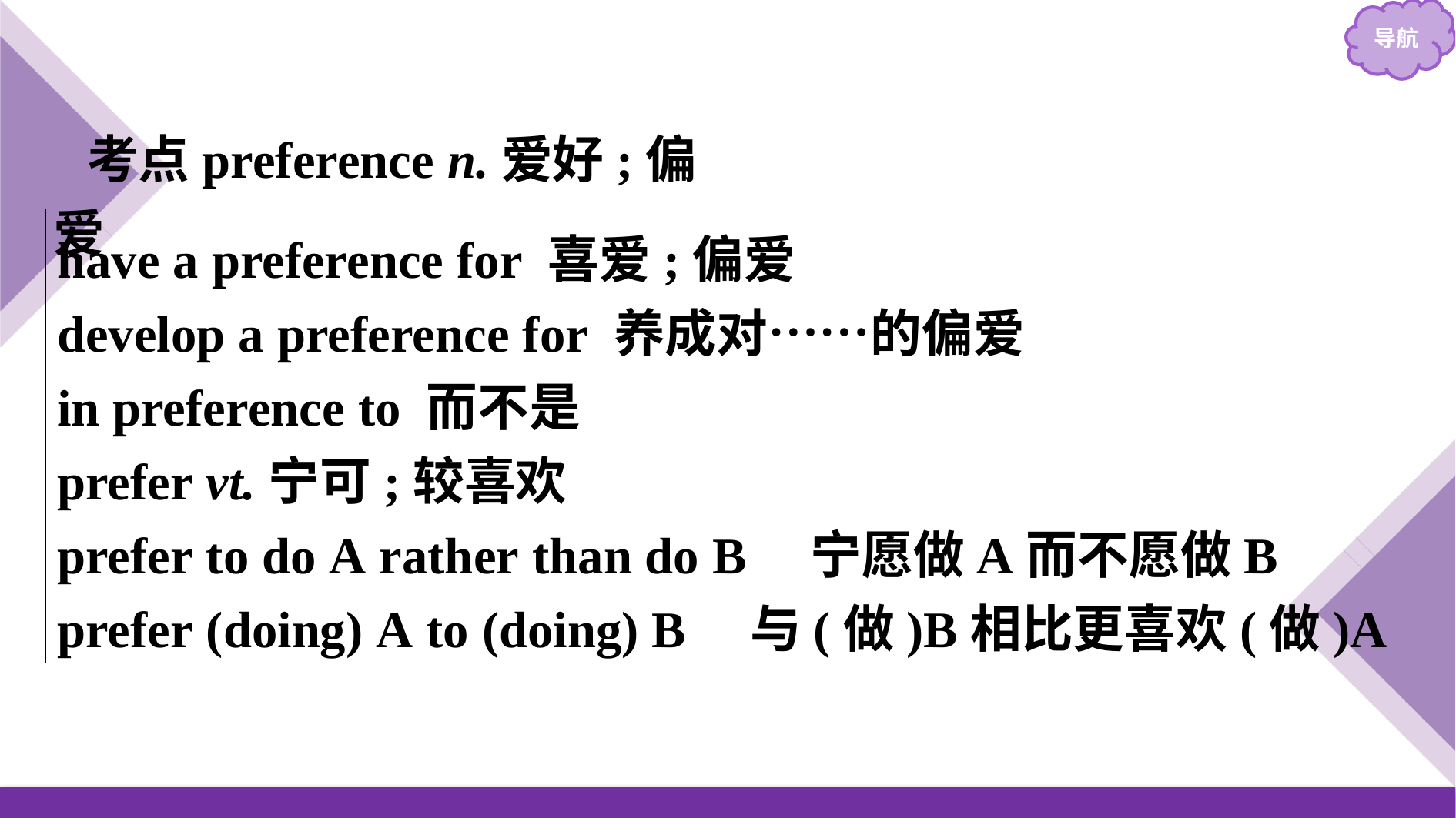

考点preference n.爱好;偏爱
have a preference for 喜爱;偏爱
develop a preference for 养成对……的偏爱
in preference to 而不是
prefer vt.宁可;较喜欢
prefer to do A rather than do B　宁愿做A而不愿做B
prefer (doing) A to (doing) B　与(做)B相比更喜欢(做)A